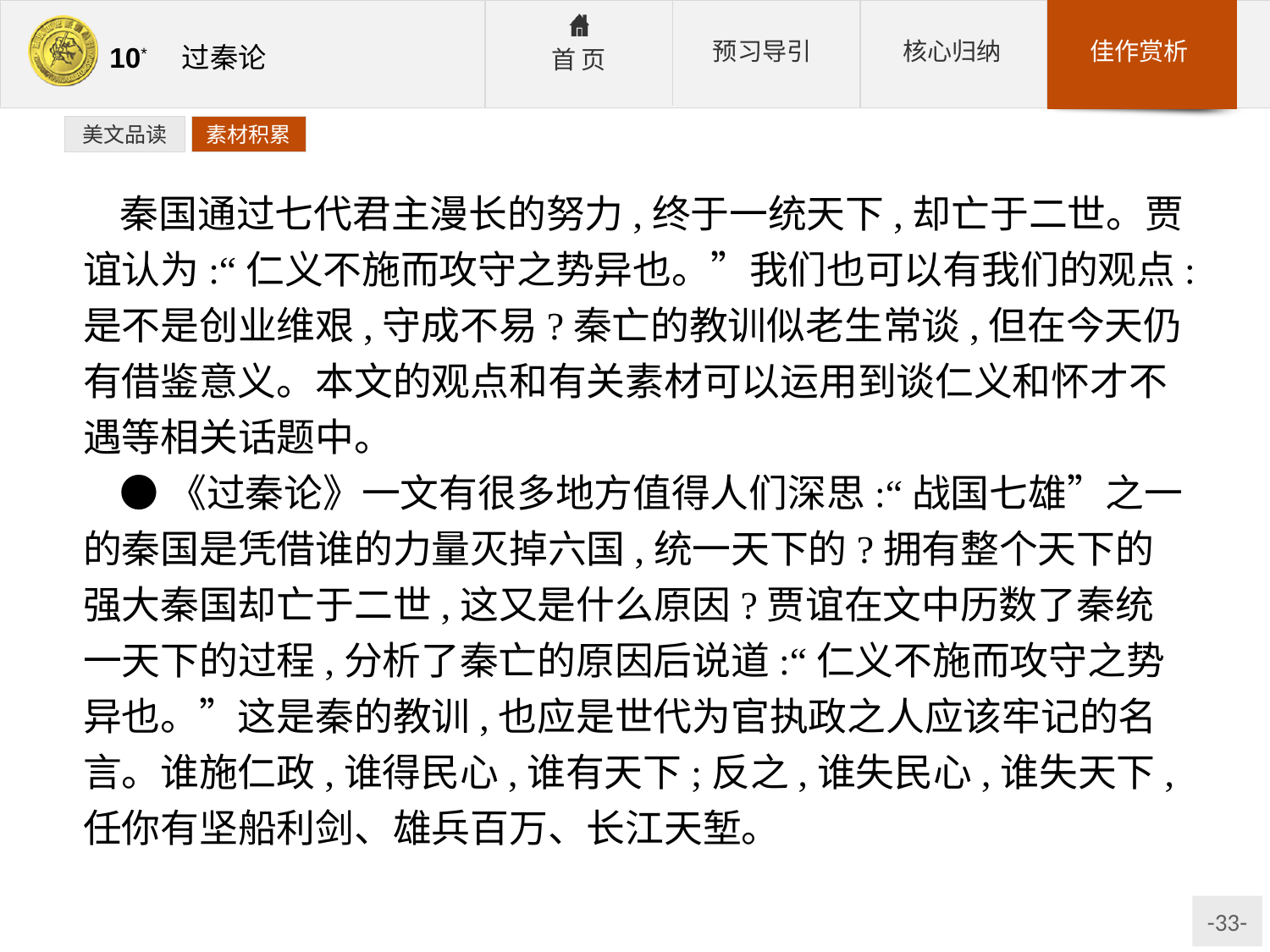

美文品读
素材积累
秦国通过七代君主漫长的努力,终于一统天下,却亡于二世。贾谊认为:“仁义不施而攻守之势异也。”我们也可以有我们的观点:是不是创业维艰,守成不易?秦亡的教训似老生常谈,但在今天仍有借鉴意义。本文的观点和有关素材可以运用到谈仁义和怀才不遇等相关话题中。
●《过秦论》一文有很多地方值得人们深思:“战国七雄”之一的秦国是凭借谁的力量灭掉六国,统一天下的?拥有整个天下的强大秦国却亡于二世,这又是什么原因?贾谊在文中历数了秦统一天下的过程,分析了秦亡的原因后说道:“仁义不施而攻守之势异也。”这是秦的教训,也应是世代为官执政之人应该牢记的名言。谁施仁政,谁得民心,谁有天下;反之,谁失民心,谁失天下,任你有坚船利剑、雄兵百万、长江天堑。